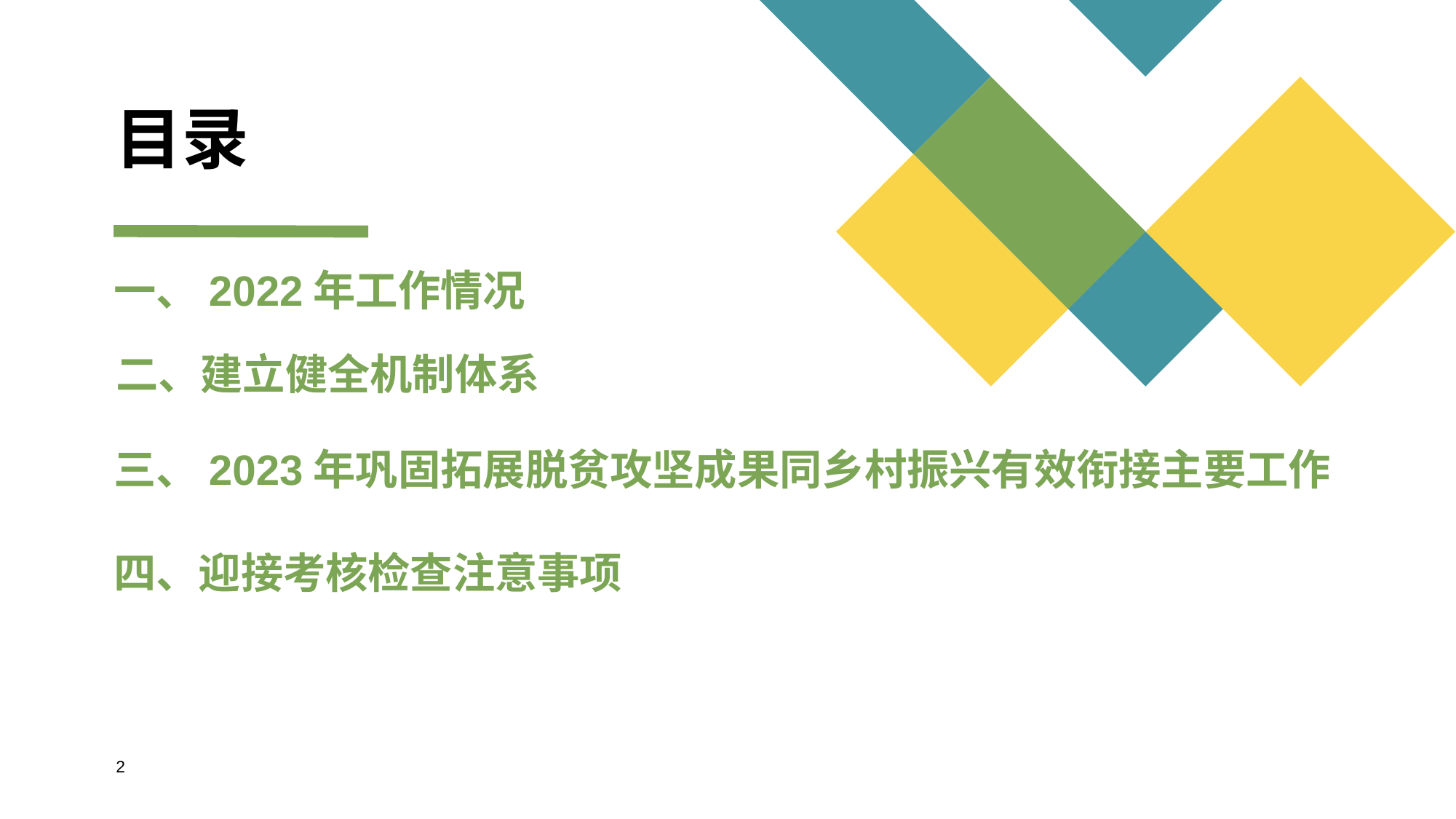

# 目录
一、2022年工作情况
二、建立健全机制体系
三、2023年巩固拓展脱贫攻坚成果同乡村振兴有效衔接主要工作
四、迎接考核检查注意事项
2